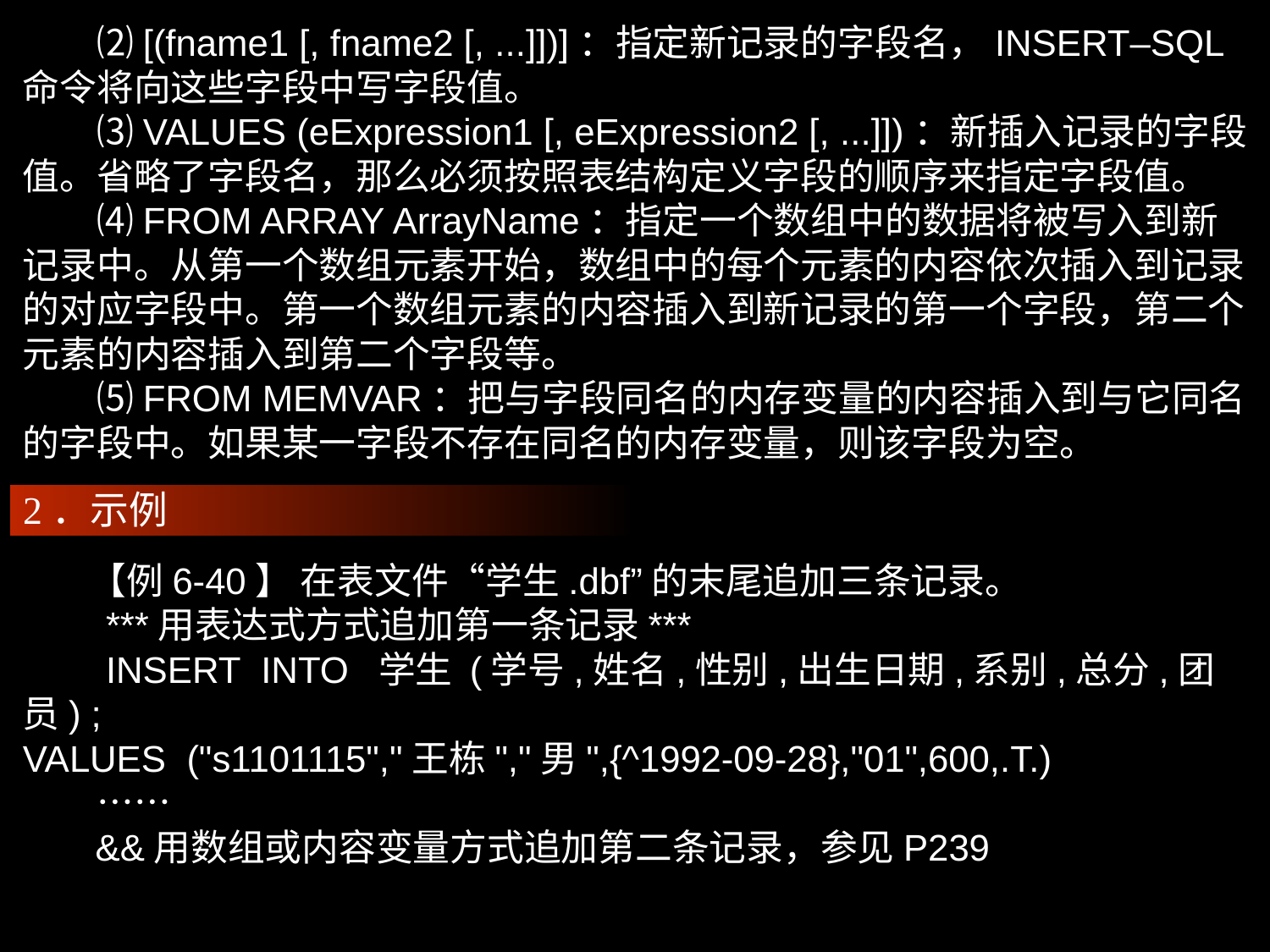

⑵[(fname1 [, fname2 [, ...]])]：指定新记录的字段名，INSERT–SQL命令将向这些字段中写字段值。
　　⑶VALUES (eExpression1 [, eExpression2 [, ...]])：新插入记录的字段值。省略了字段名，那么必须按照表结构定义字段的顺序来指定字段值。
　　⑷FROM ARRAY ArrayName：指定一个数组中的数据将被写入到新记录中。从第一个数组元素开始，数组中的每个元素的内容依次插入到记录的对应字段中。第一个数组元素的内容插入到新记录的第一个字段，第二个元素的内容插入到第二个字段等。
　　⑸FROM MEMVAR：把与字段同名的内存变量的内容插入到与它同名的字段中。如果某一字段不存在同名的内存变量，则该字段为空。
2．示例
       【例6-40】 在表文件“学生.dbf”的末尾追加三条记录。
　　***用表达式方式追加第一条记录***
　　INSERT  INTO  学生 (学号,姓名,性别,出生日期,系别,总分,团员) ;
VALUES  ("s1101115","王栋","男",{^1992-09-28},"01",600,.T.)
　　……
       &&用数组或内容变量方式追加第二条记录，参见P239